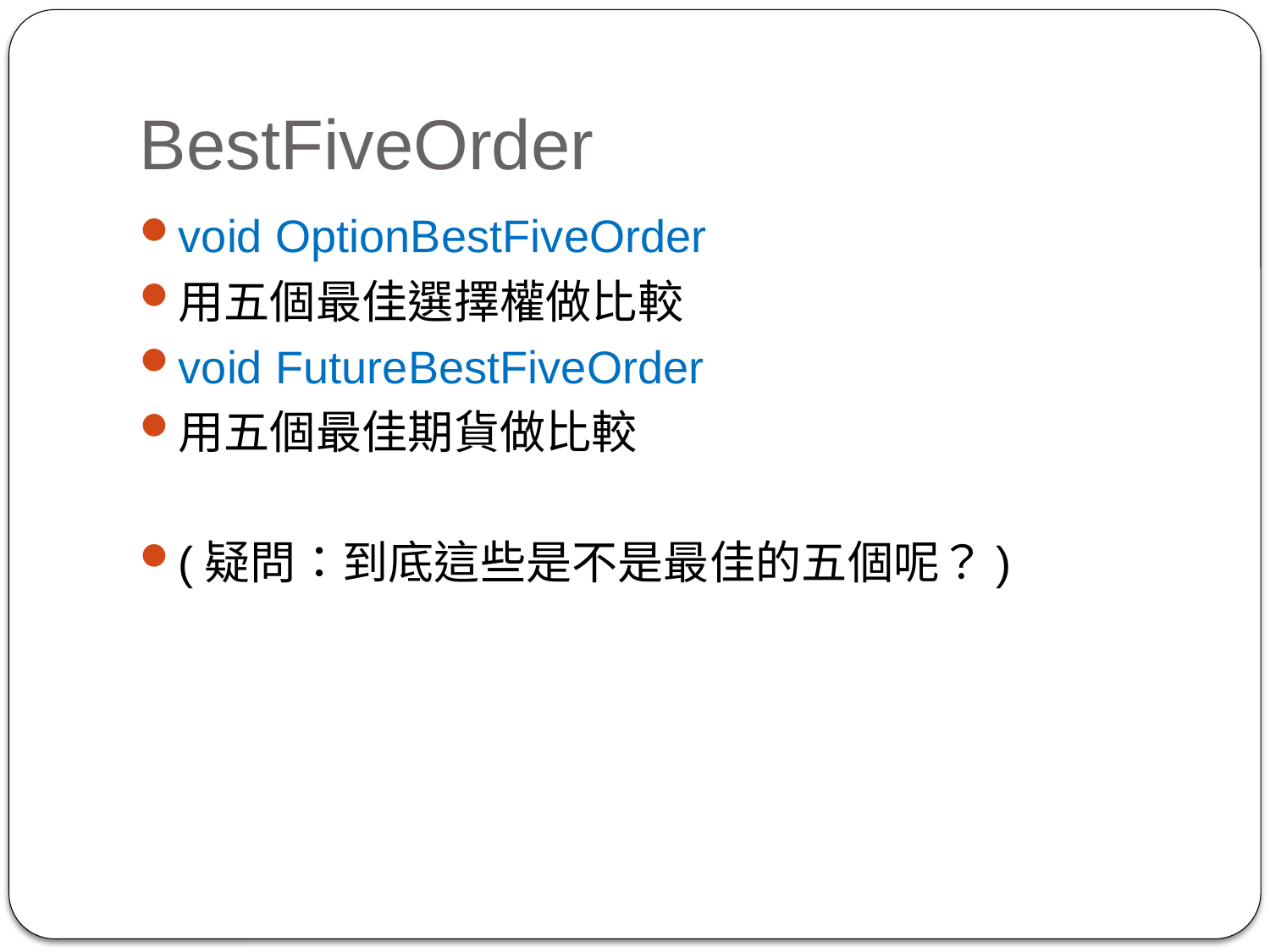

# BestFiveOrder
void OptionBestFiveOrder
用五個最佳選擇權做比較
void FutureBestFiveOrder
用五個最佳期貨做比較

(疑問：到底這些是不是最佳的五個呢？)